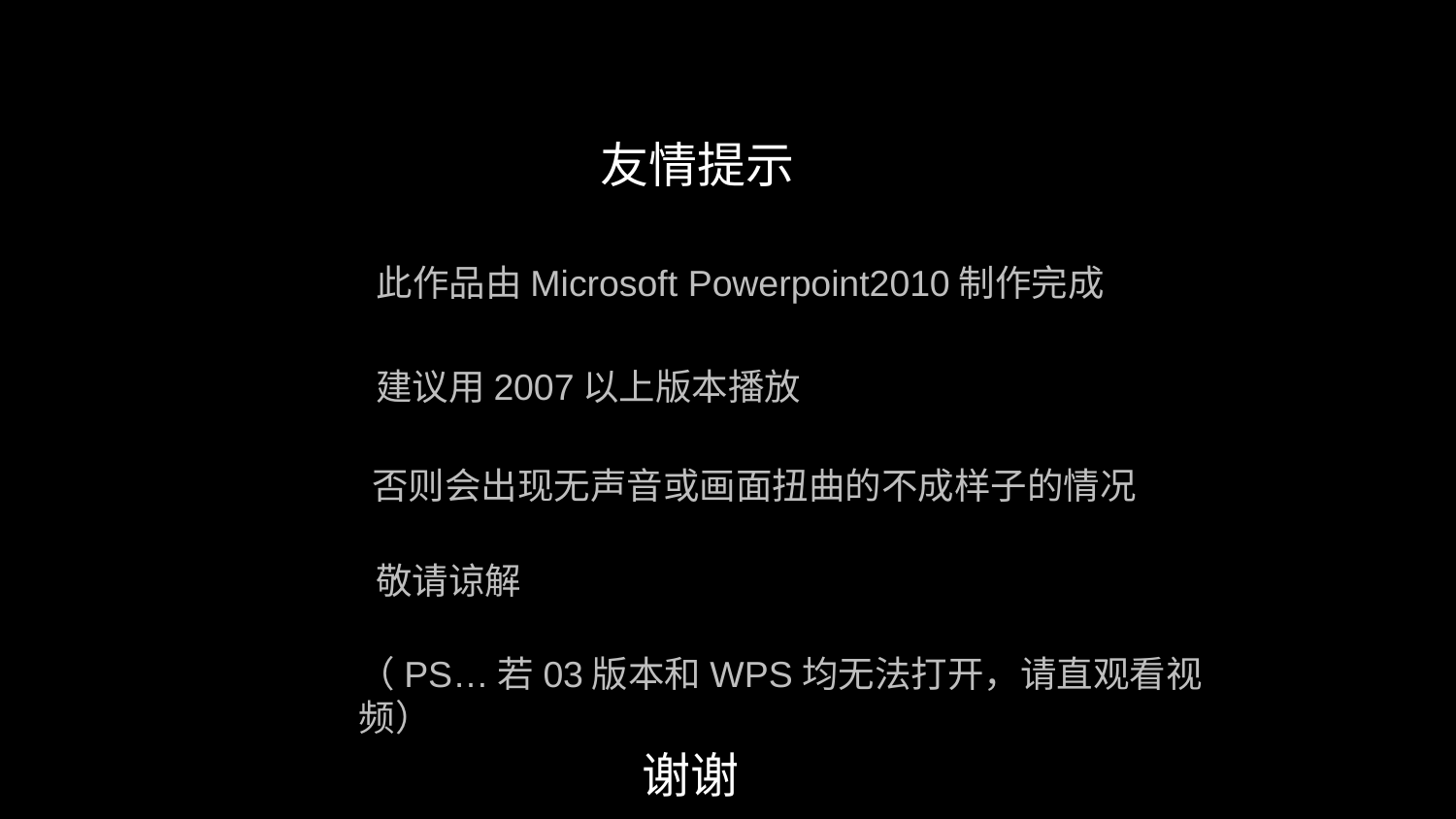

友情提示
此作品由Microsoft Powerpoint2010制作完成
建议用2007以上版本播放
否则会出现无声音或画面扭曲的不成样子的情况
敬请谅解
（PS…若03版本和WPS均无法打开，请直观看视频）
谢谢